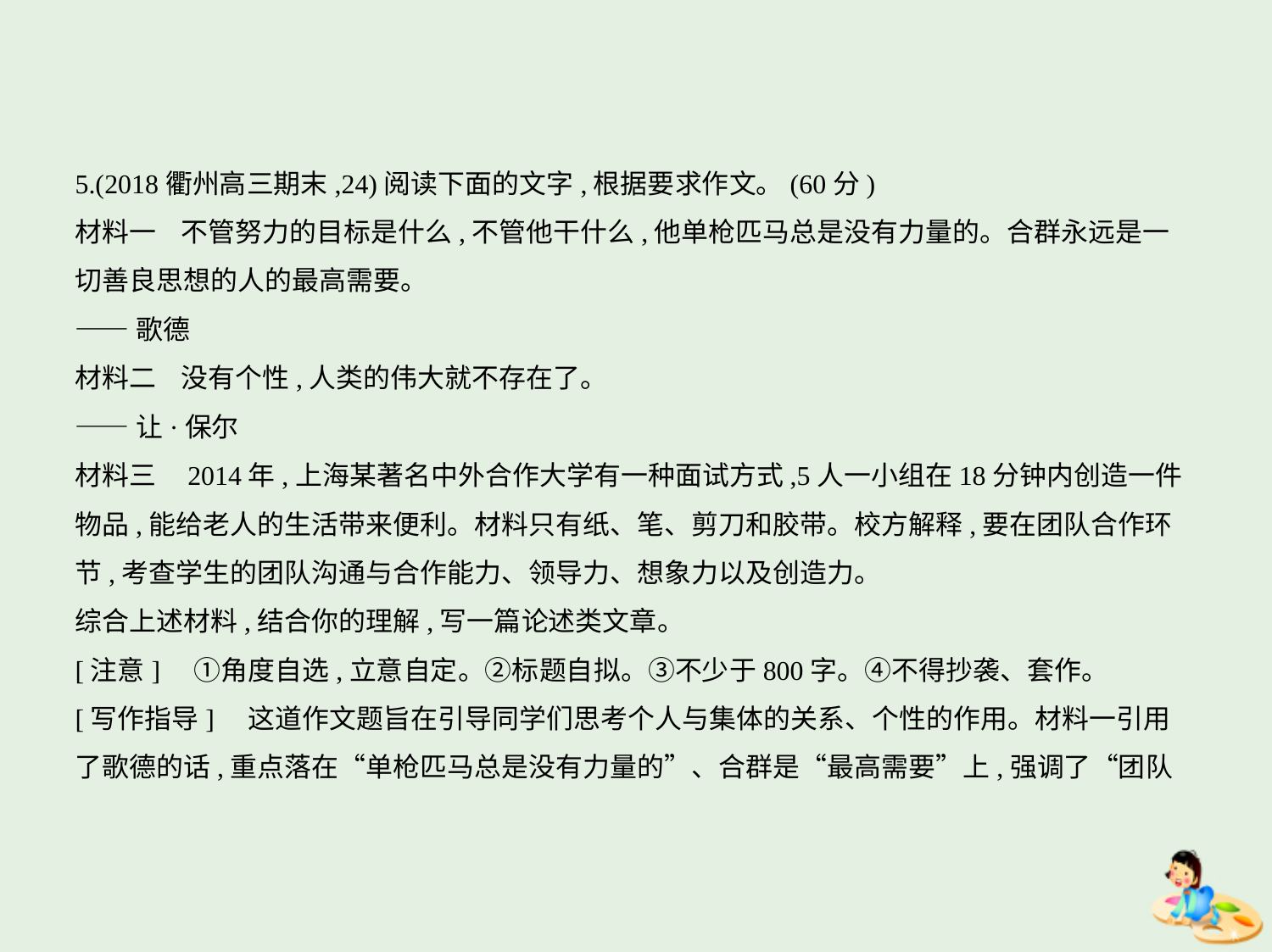

5.(2018衢州高三期末,24)阅读下面的文字,根据要求作文。(60分)
材料一    不管努力的目标是什么,不管他干什么,他单枪匹马总是没有力量的。合群永远是一
切善良思想的人的最高需要。
——歌德
材料二    没有个性,人类的伟大就不存在了。
——让·保尔
材料三    2014年,上海某著名中外合作大学有一种面试方式,5人一小组在18分钟内创造一件
物品,能给老人的生活带来便利。材料只有纸、笔、剪刀和胶带。校方解释,要在团队合作环
节,考查学生的团队沟通与合作能力、领导力、想象力以及创造力。
综合上述材料,结合你的理解,写一篇论述类文章。
[注意]　①角度自选,立意自定。②标题自拟。③不少于800字。④不得抄袭、套作。
[写作指导]　这道作文题旨在引导同学们思考个人与集体的关系、个性的作用。材料一引用
了歌德的话,重点落在“单枪匹马总是没有力量的”、合群是“最高需要”上,强调了“团队